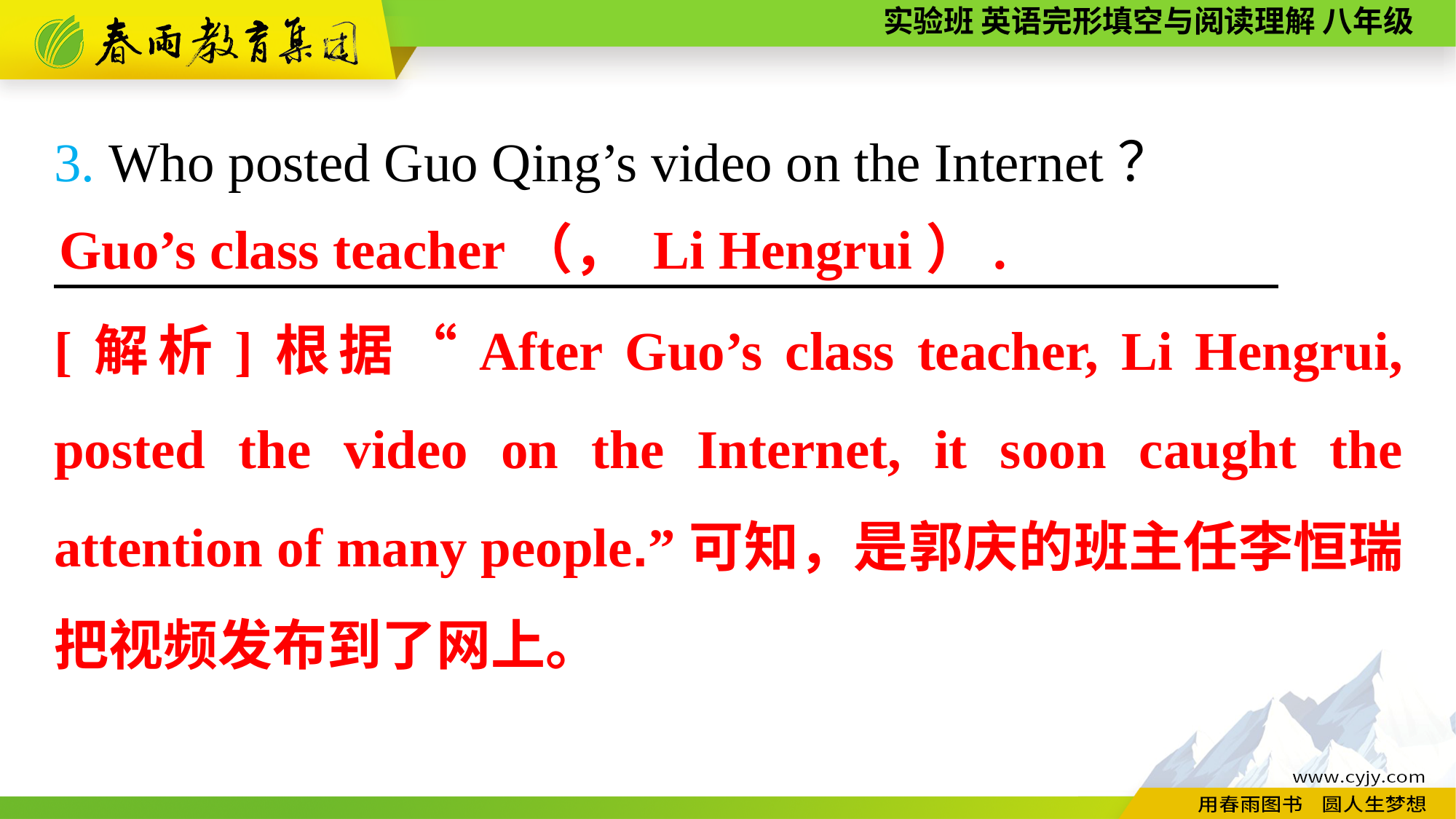

3. Who posted Guo Qing’s video on the Internet？
　　　　                                                                              ，
Guo’s class teacher（， Li Hengrui）.
[解析]根据“After Guo’s class teacher, Li Hengrui, posted the video on the Internet, it soon caught the attention of many people.”可知，是郭庆的班主任李恒瑞把视频发布到了网上。